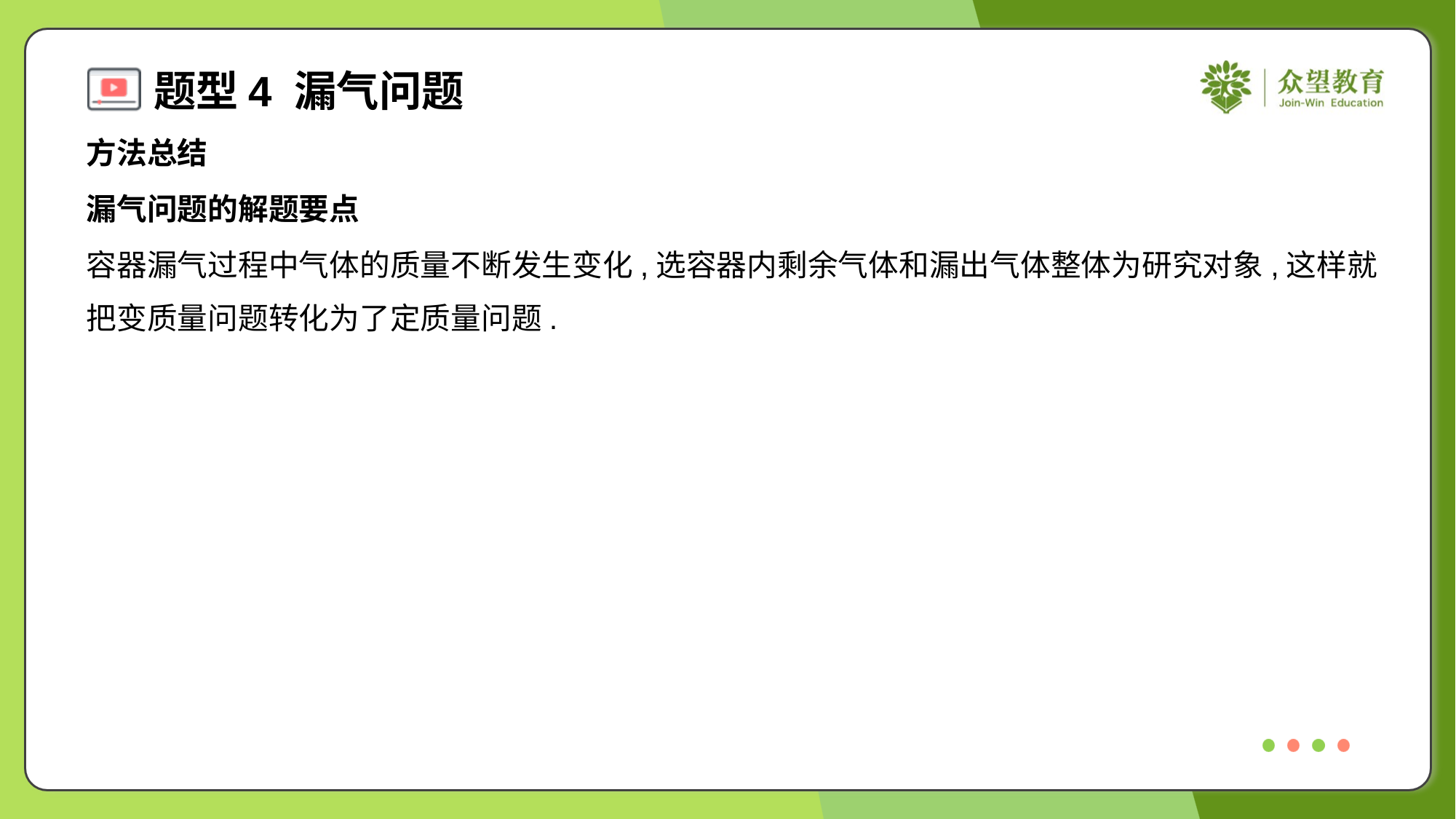

方法总结
漏气问题的解题要点
容器漏气过程中气体的质量不断发生变化,选容器内剩余气体和漏出气体整体为研究对象,这样就
把变质量问题转化为了定质量问题.